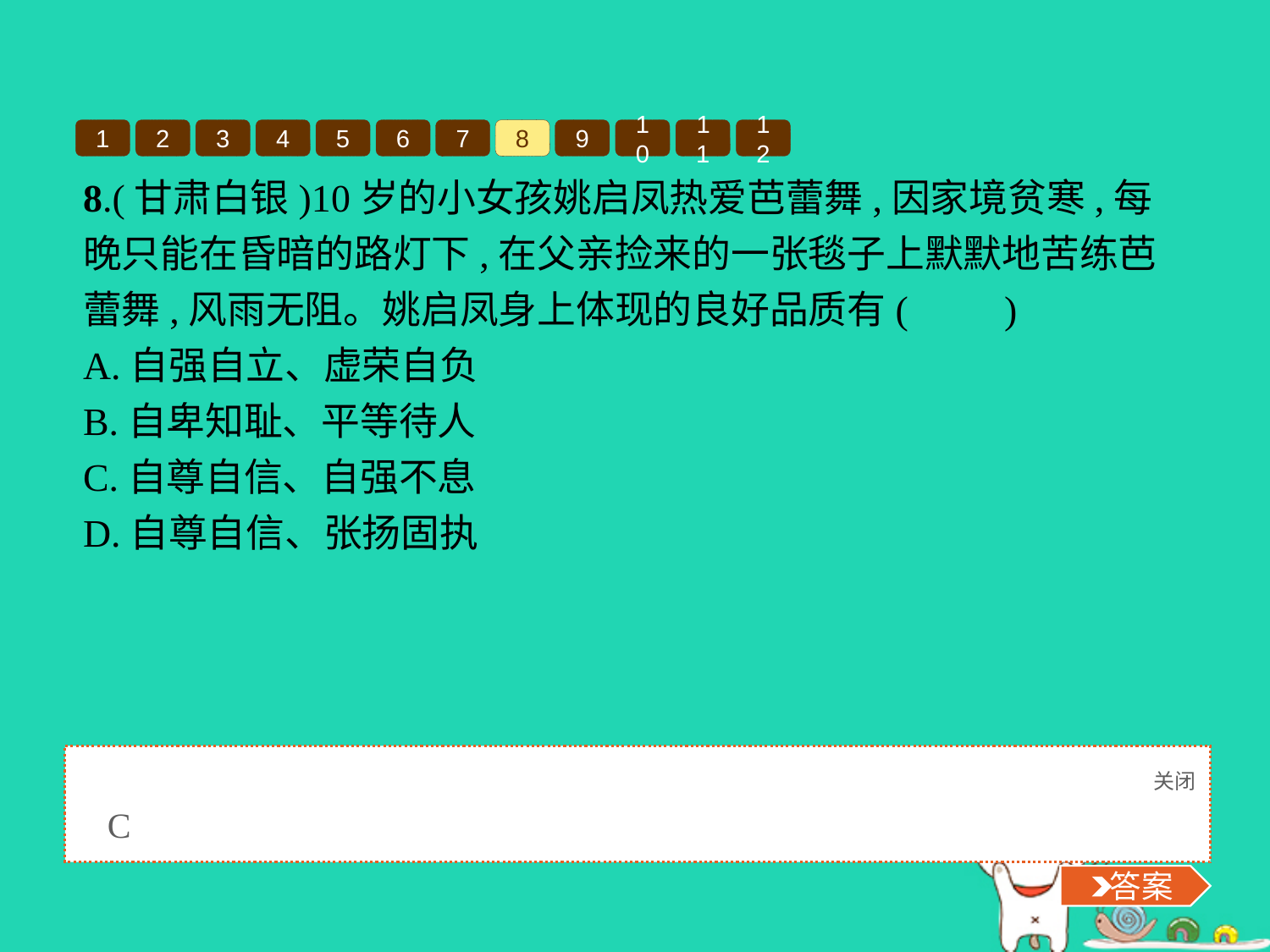

1
2
3
4
5
6
7
8
9
10
11
12
8.(甘肃白银)10岁的小女孩姚启凤热爱芭蕾舞,因家境贫寒,每晚只能在昏暗的路灯下,在父亲捡来的一张毯子上默默地苦练芭蕾舞,风雨无阻。姚启凤身上体现的良好品质有(　　)
A.自强自立、虚荣自负
B.自卑知耻、平等待人
C.自尊自信、自强不息
D.自尊自信、张扬固执

关闭
  答案

C
  答案